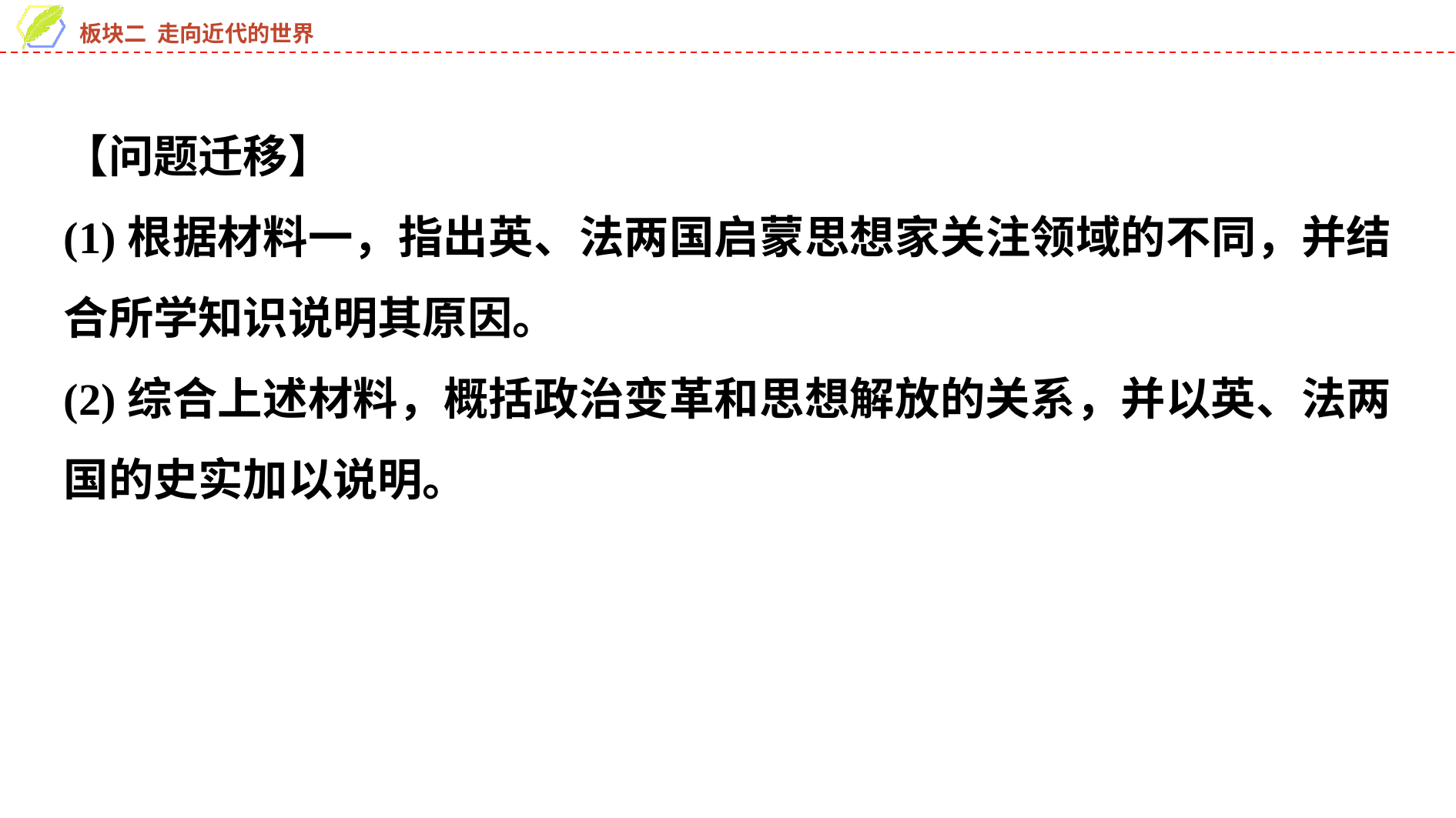

【问题迁移】
(1)根据材料一，指出英、法两国启蒙思想家关注领域的不同，并结合所学知识说明其原因。
(2)综合上述材料，概括政治变革和思想解放的关系，并以英、法两国的史实加以说明。